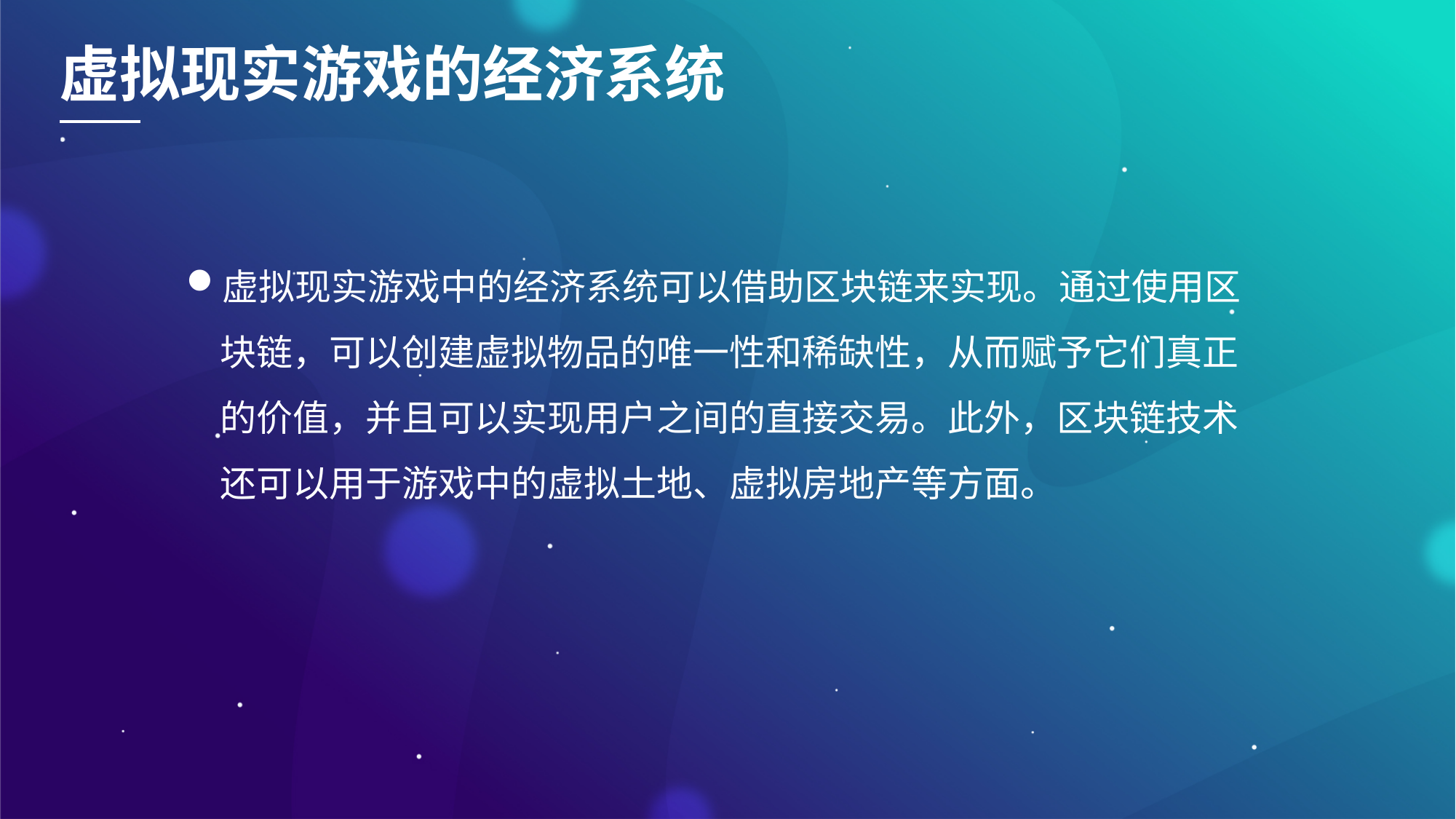

虚拟现实游戏的经济系统
虚拟现实游戏中的经济系统可以借助区块链来实现。通过使用区块链，可以创建虚拟物品的唯一性和稀缺性，从而赋予它们真正的价值，并且可以实现用户之间的直接交易。此外，区块链技术还可以用于游戏中的虚拟土地、虚拟房地产等方面。